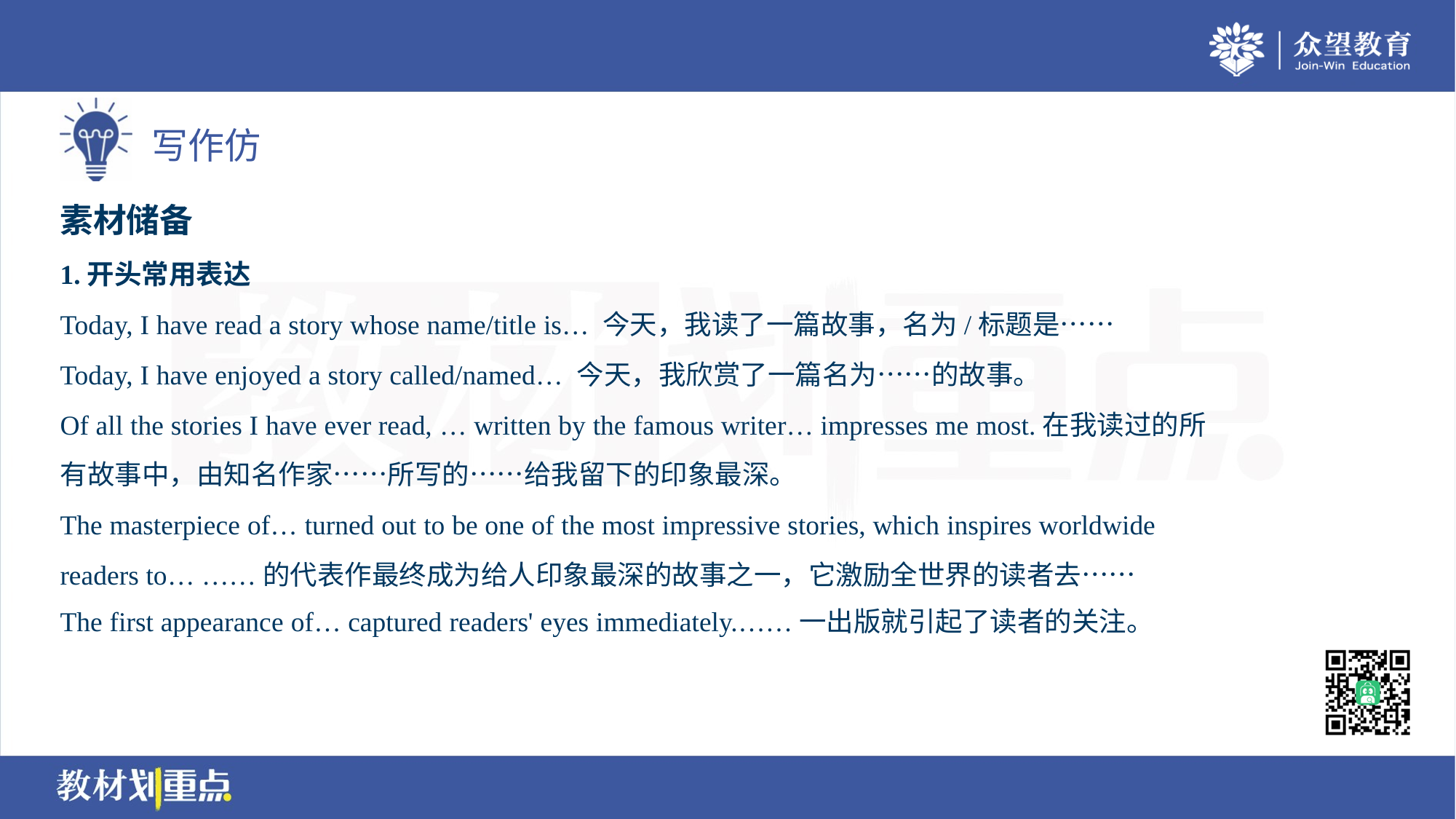

素材储备
1.开头常用表达
Today, I have read a story whose name/title is… 今天，我读了一篇故事，名为/标题是……
Today, I have enjoyed a story called/named… 今天，我欣赏了一篇名为……的故事。
Of all the stories I have ever read, … written by the famous writer… impresses me most.在我读过的所
有故事中，由知名作家……所写的……给我留下的印象最深。
The masterpiece of… turned out to be one of the most impressive stories, which inspires worldwide
readers to… ……的代表作最终成为给人印象最深的故事之一，它激励全世界的读者去……
The first appearance of… captured readers' eyes immediately.……一出版就引起了读者的关注。